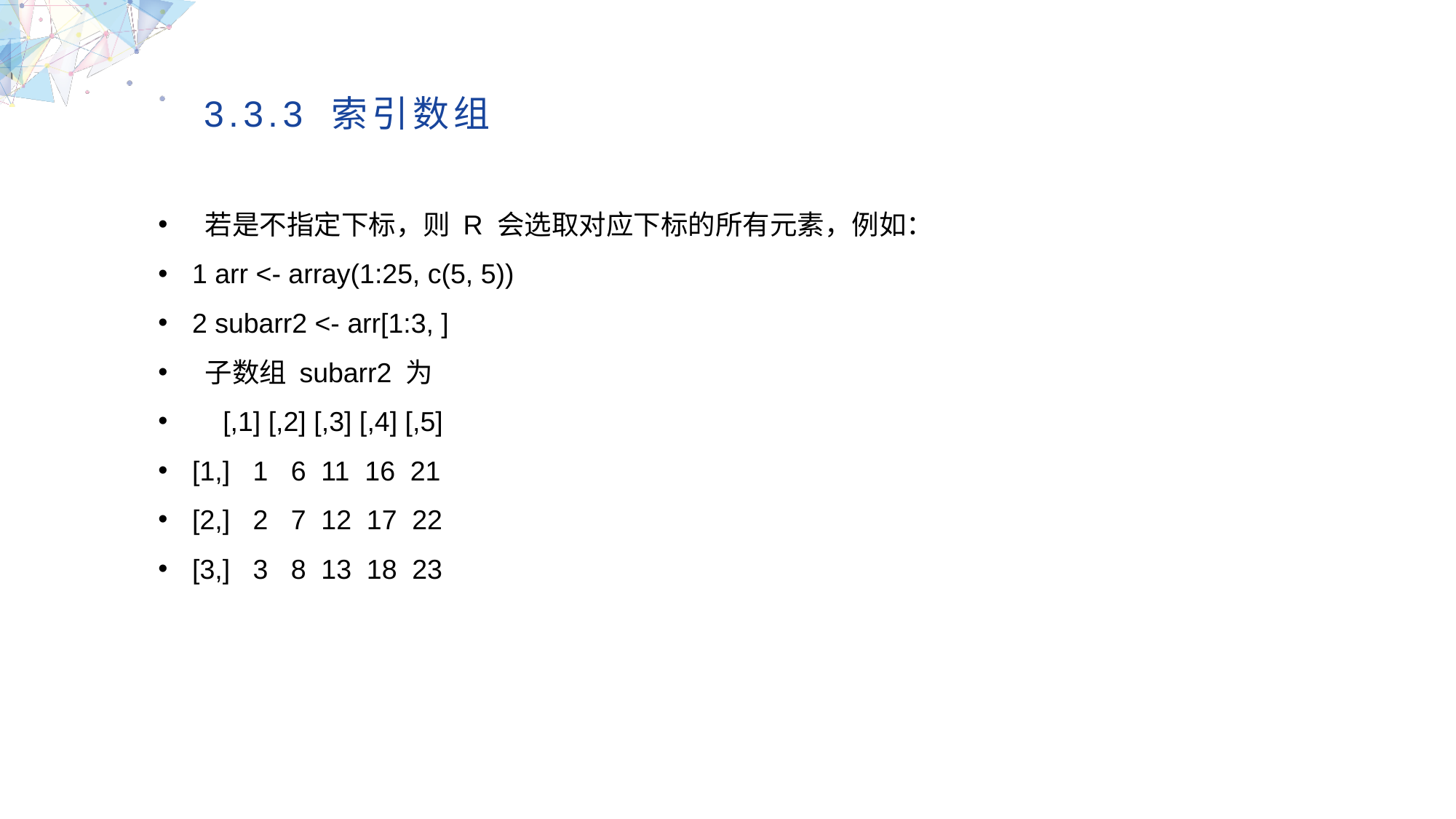

3.3.3 索引数组
 若是不指定下标，则 R 会选取对应下标的所有元素，例如：
1 arr <- array(1:25, c(5, 5))
2 subarr2 <- arr[1:3, ]
 子数组 subarr2 为
    [,1] [,2] [,3] [,4] [,5]
[1,]   1   6  11  16  21
[2,]   2   7  12  17  22
[3,]   3   8  13  18  23

MULTIPURPOSE PRESENTATION TEMPLATE | UNIQUE DESIGN
Welcome Message
Please replace text, click add relevant headline, modify the text content, also can copy your content to this directly. Please replace text, click add relevant headline, modify the text content, also can copy your content to this directly.